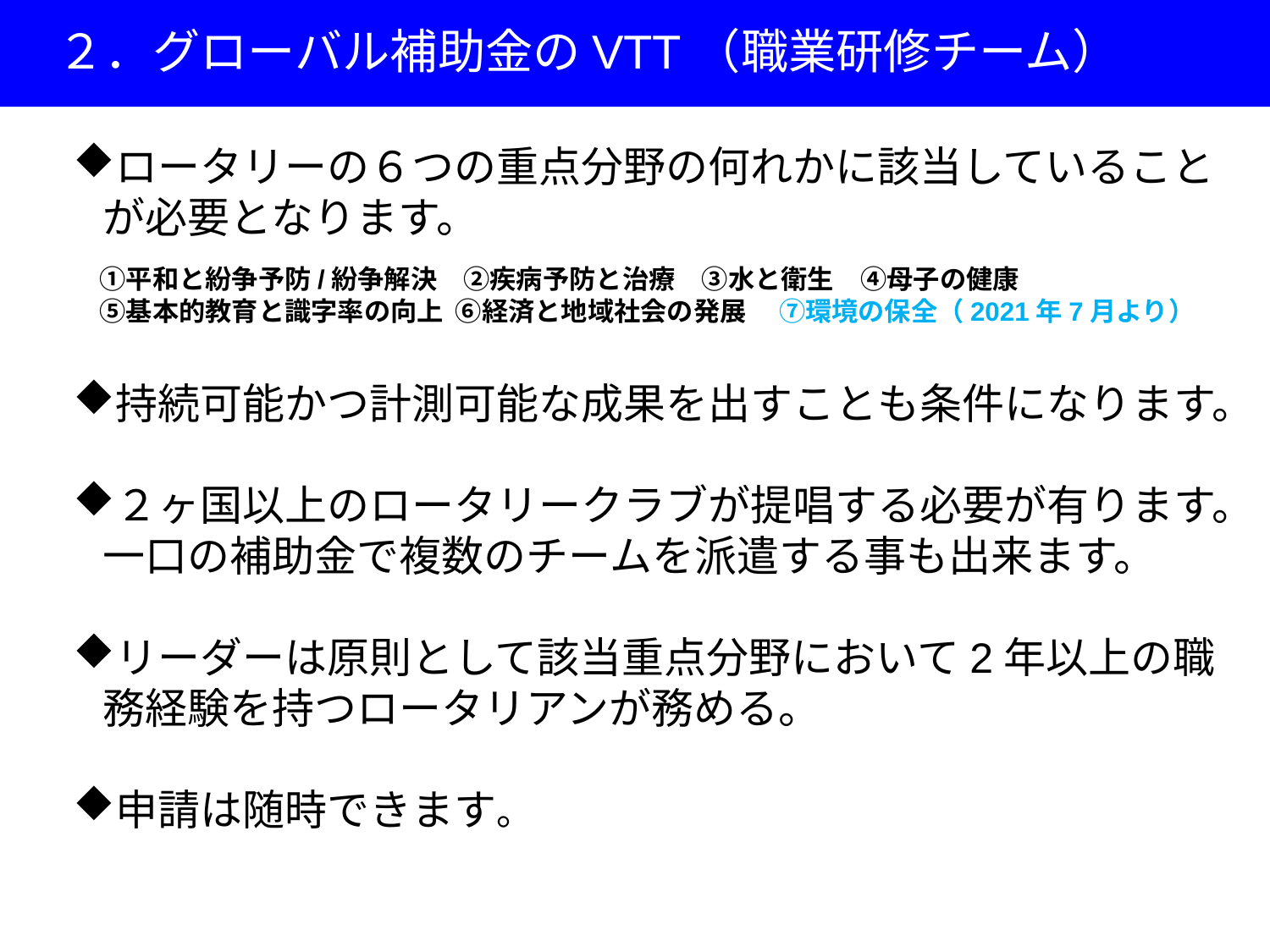

２．グローバル補助金のVTT（職業研修チーム）
ロータリーの６つの重点分野の何れかに該当していることが必要となります。

　①平和と紛争予防/紛争解決　②疾病予防と治療　③水と衛生　④母子の健康
　⑤基本的教育と識字率の向上  ⑥経済と地域社会の発展 　⑦環境の保全（2021年7月より）

持続可能かつ計測可能な成果を出すことも条件になります。

２ヶ国以上のロータリークラブが提唱する必要が有ります。一口の補助金で複数のチームを派遣する事も出来ます。

リーダーは原則として該当重点分野において2年以上の職務経験を持つロータリアンが務める。

申請は随時できます。